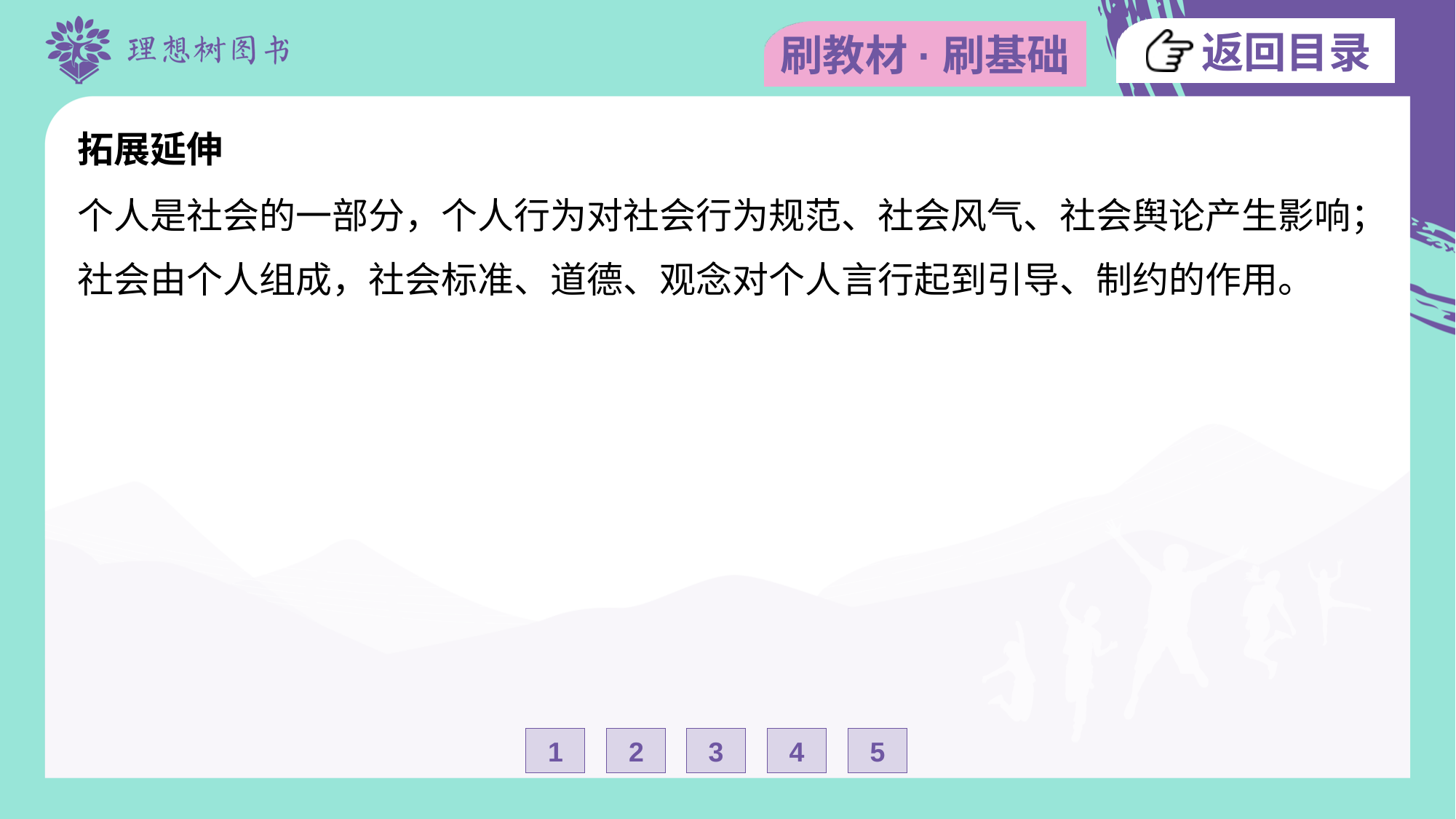

拓展延伸
个人是社会的一部分，个人行为对社会行为规范、社会风气、社会舆论产生影响；
社会由个人组成，社会标准、道德、观念对个人言行起到引导、制约的作用。